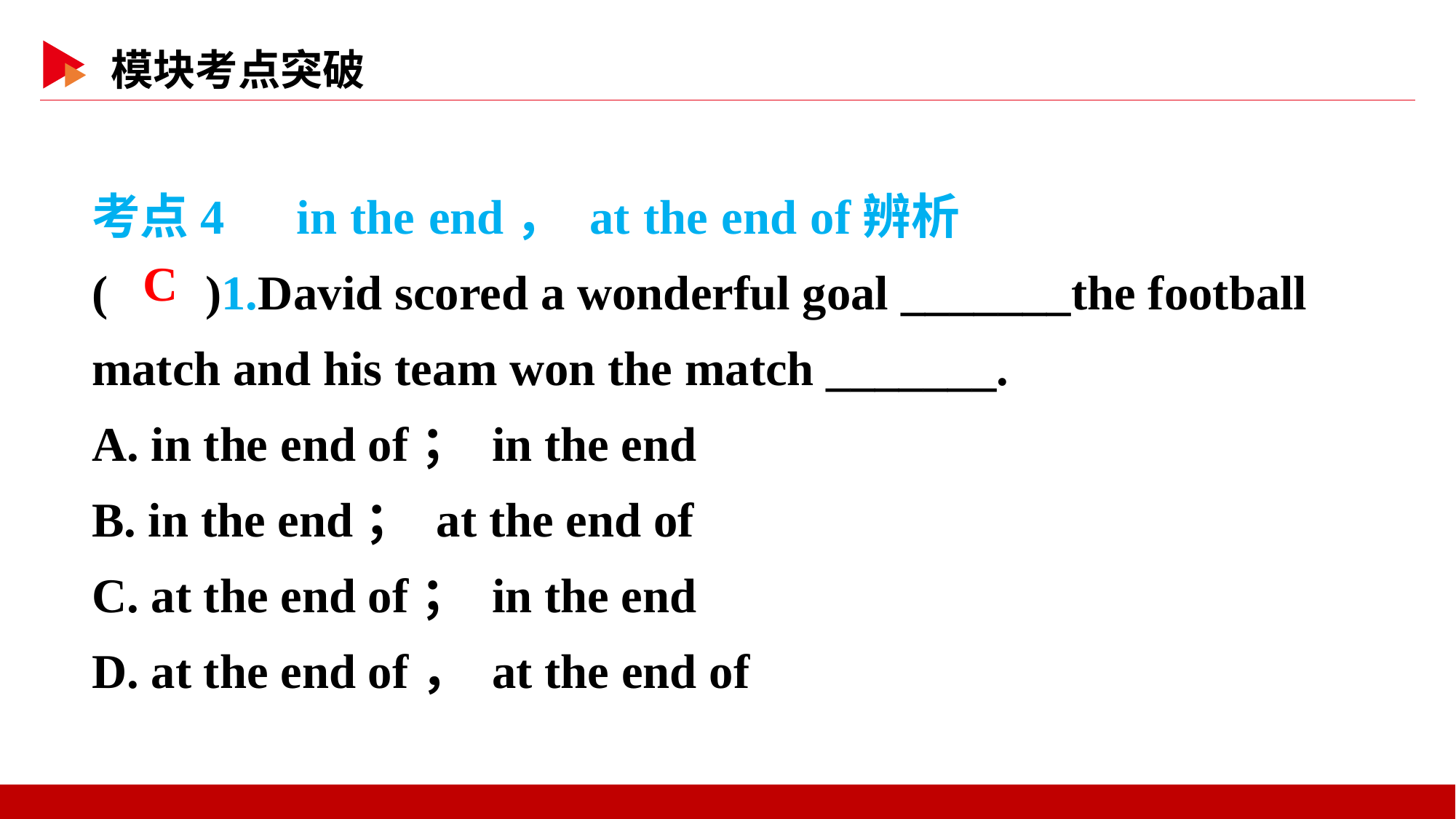

考点4　in the end， at the end of辨析
(        )1.David scored a wonderful goal _______the football match and his team won the match _______.
A. in the end of； in the end
B. in the end； at the end of
C. at the end of； in the end
D. at the end of， at the end of
   C